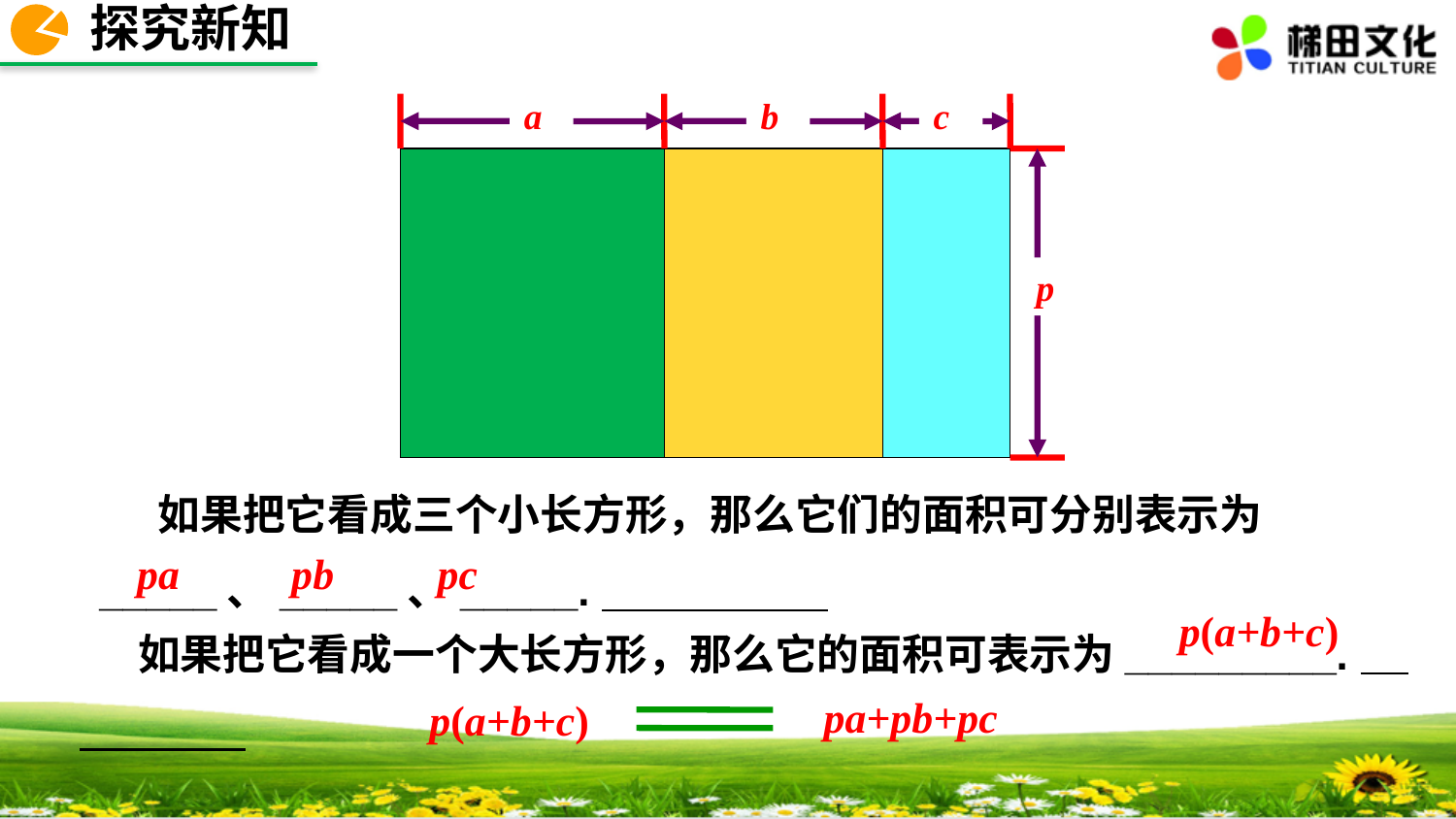

探究新知

a
b
c

p

     如果把它看成三个小长方形，那么它们的面积可分别表示为_____、_____、_____.
pa
pb
pc
     如果把它看成一个大长方形，那么它的面积可表示为_________.
p(a+b+c)
pa+pb+pc
p(a+b+c)